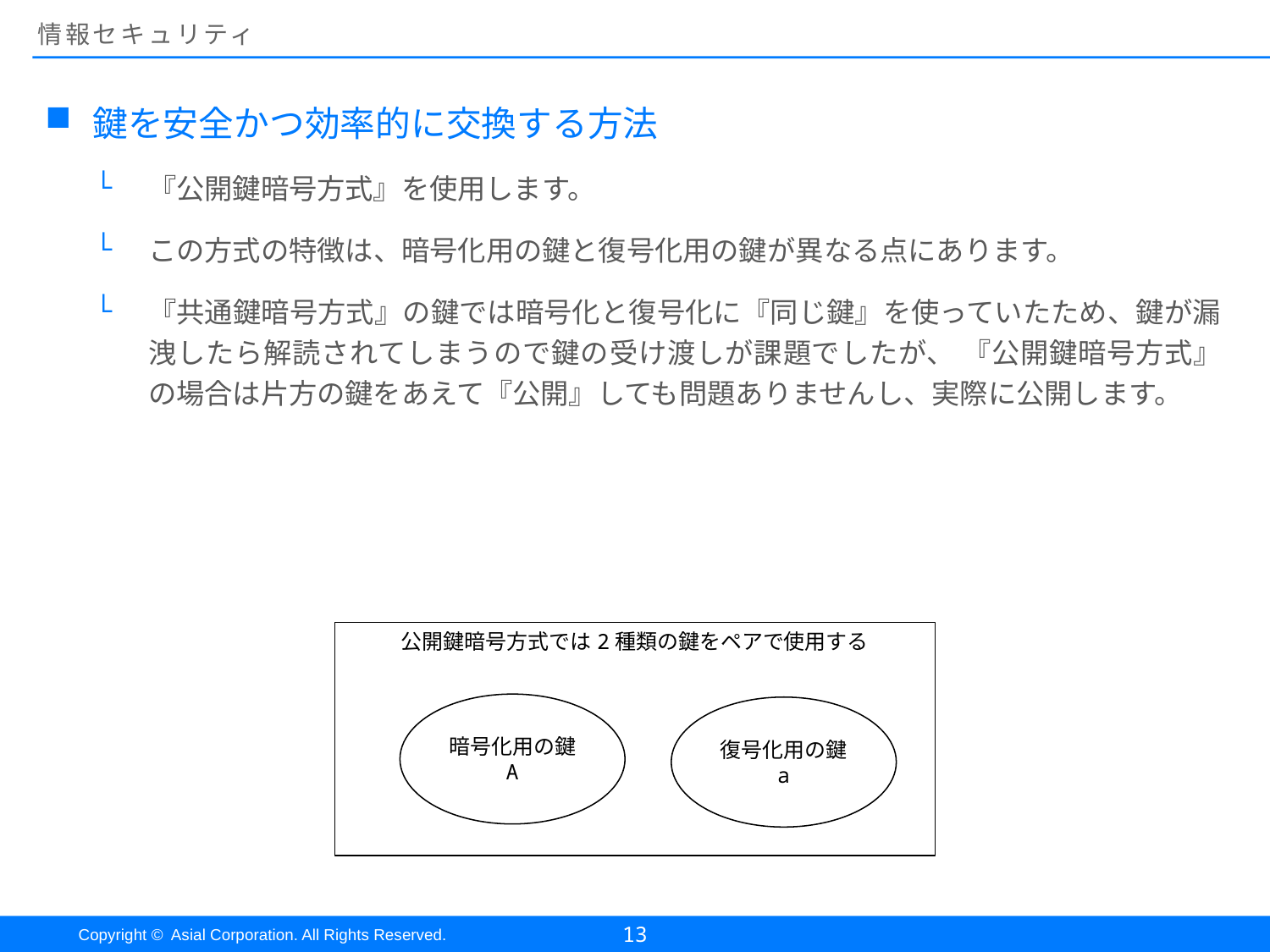

# 情報セキュリティ

鍵を安全かつ効率的に交換する方法
『公開鍵暗号方式』を使用します。
この方式の特徴は、暗号化用の鍵と復号化用の鍵が異なる点にあります。
『共通鍵暗号方式』の鍵では暗号化と復号化に『同じ鍵』を使っていたため、鍵が漏洩したら解読されてしまうので鍵の受け渡しが課題でしたが、 『公開鍵暗号方式』の場合は片方の鍵をあえて『公開』しても問題ありませんし、実際に公開します。
公開鍵暗号方式では2種類の鍵をペアで使用する
暗号化用の鍵
A
復号化用の鍵
a
13